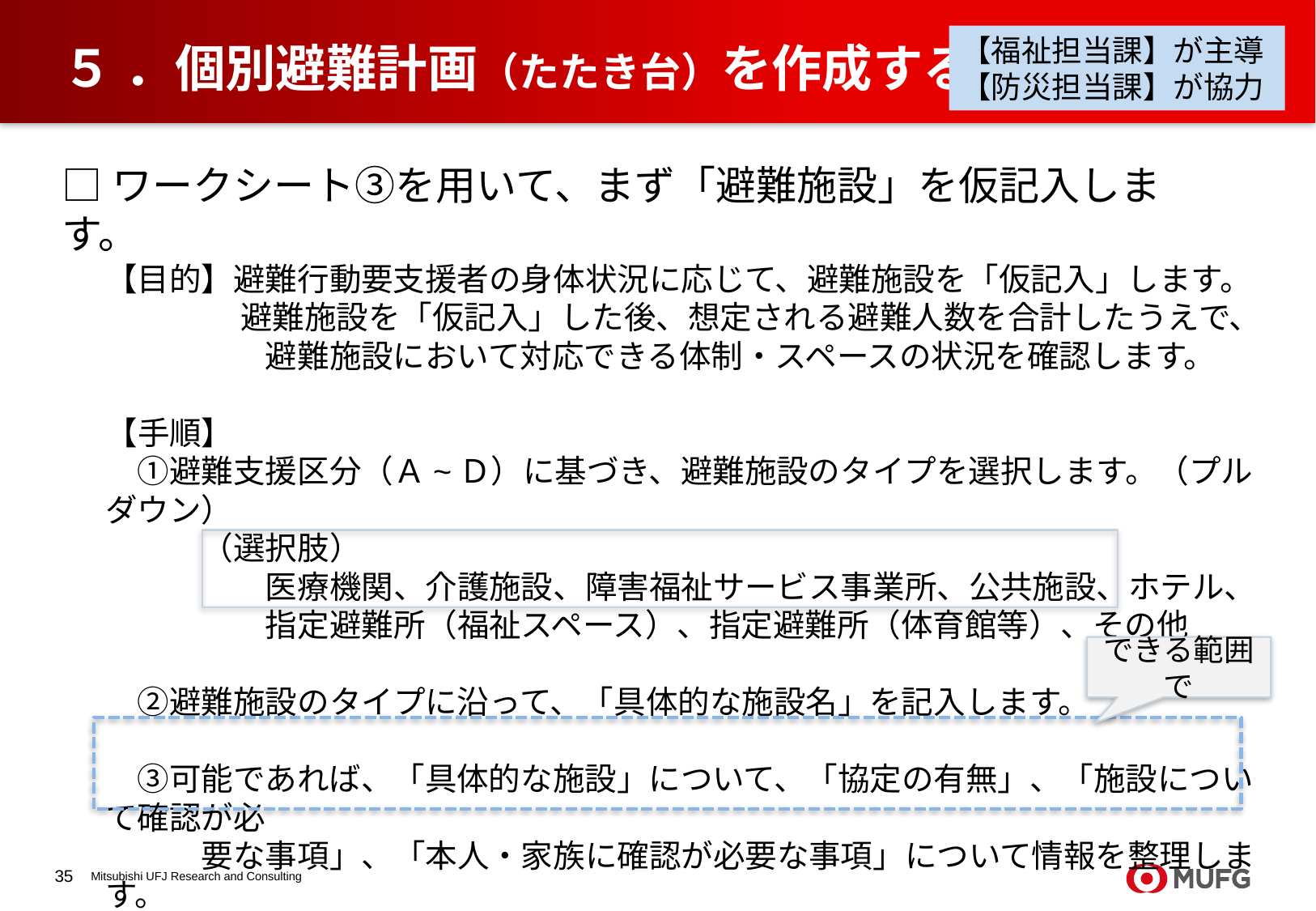

【福祉担当課】が主導
【防災担当課】が協力
# ５ ．個別避難計画（たたき台）を作成する
□ワークシート③を用いて、まず「避難施設」を仮記入します。
【目的】避難行動要支援者の身体状況に応じて、避難施設を「仮記入」します。
　　　　 避難施設を「仮記入」した後、想定される避難人数を合計したうえで、
　　　　　避難施設において対応できる体制・スペースの状況を確認します。

【手順】
　①避難支援区分（Ａ~Ｄ）に基づき、避難施設のタイプを選択します。（プルダウン）
　　　（選択肢）
　　　　　医療機関、介護施設、障害福祉サービス事業所、公共施設、ホテル、
　　　　　指定避難所（福祉スペース）、指定避難所（体育館等）、その他

　②避難施設のタイプに沿って、「具体的な施設名」を記入します。

　③可能であれば、「具体的な施設」について、「協定の有無」、「施設について確認が必
　　　要な事項」、「本人・家族に確認が必要な事項」について情報を整理します。

できる範囲で